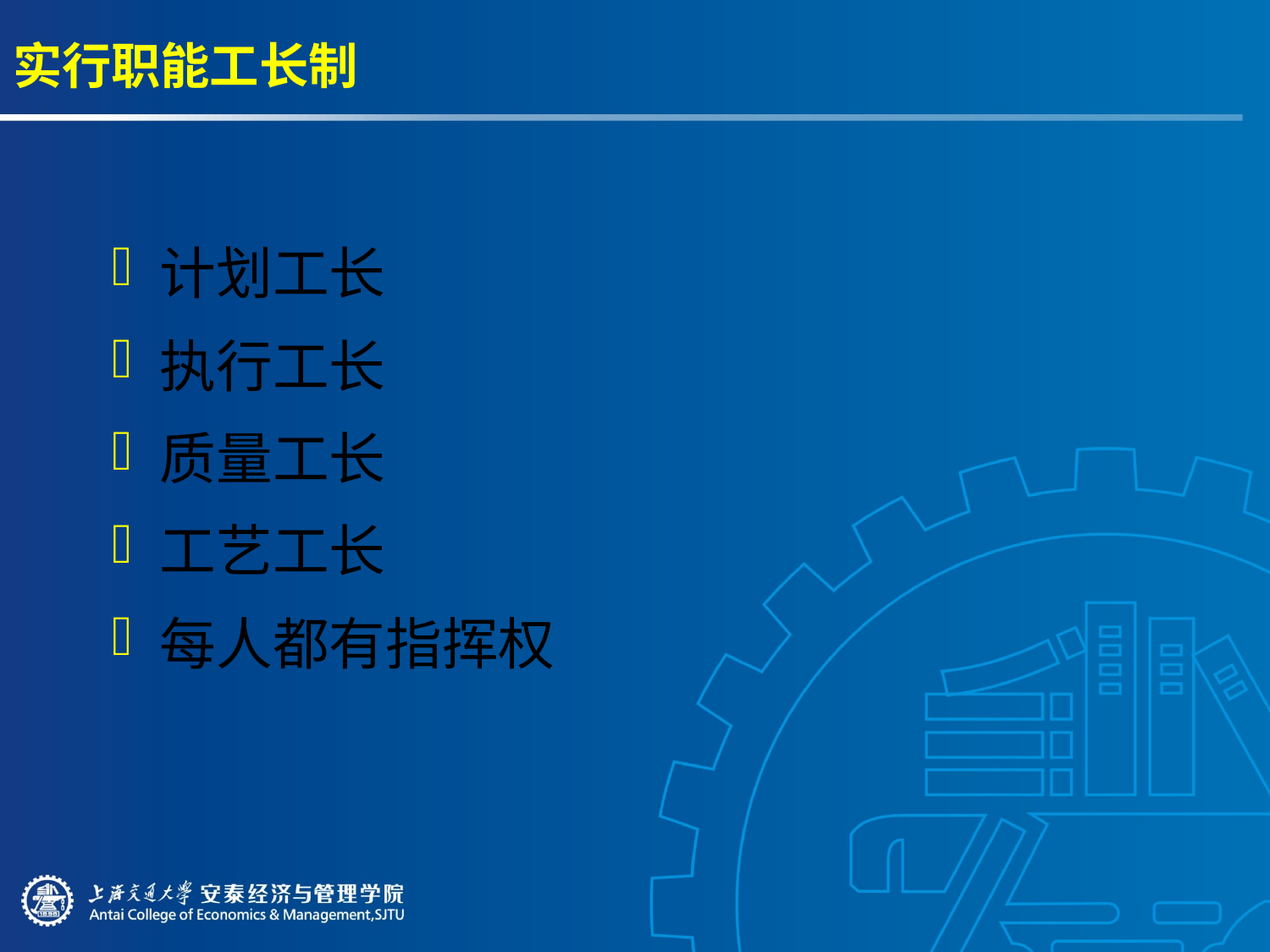

# 实行职能工长制
计划工长
执行工长
质量工长
工艺工长
每人都有指挥权